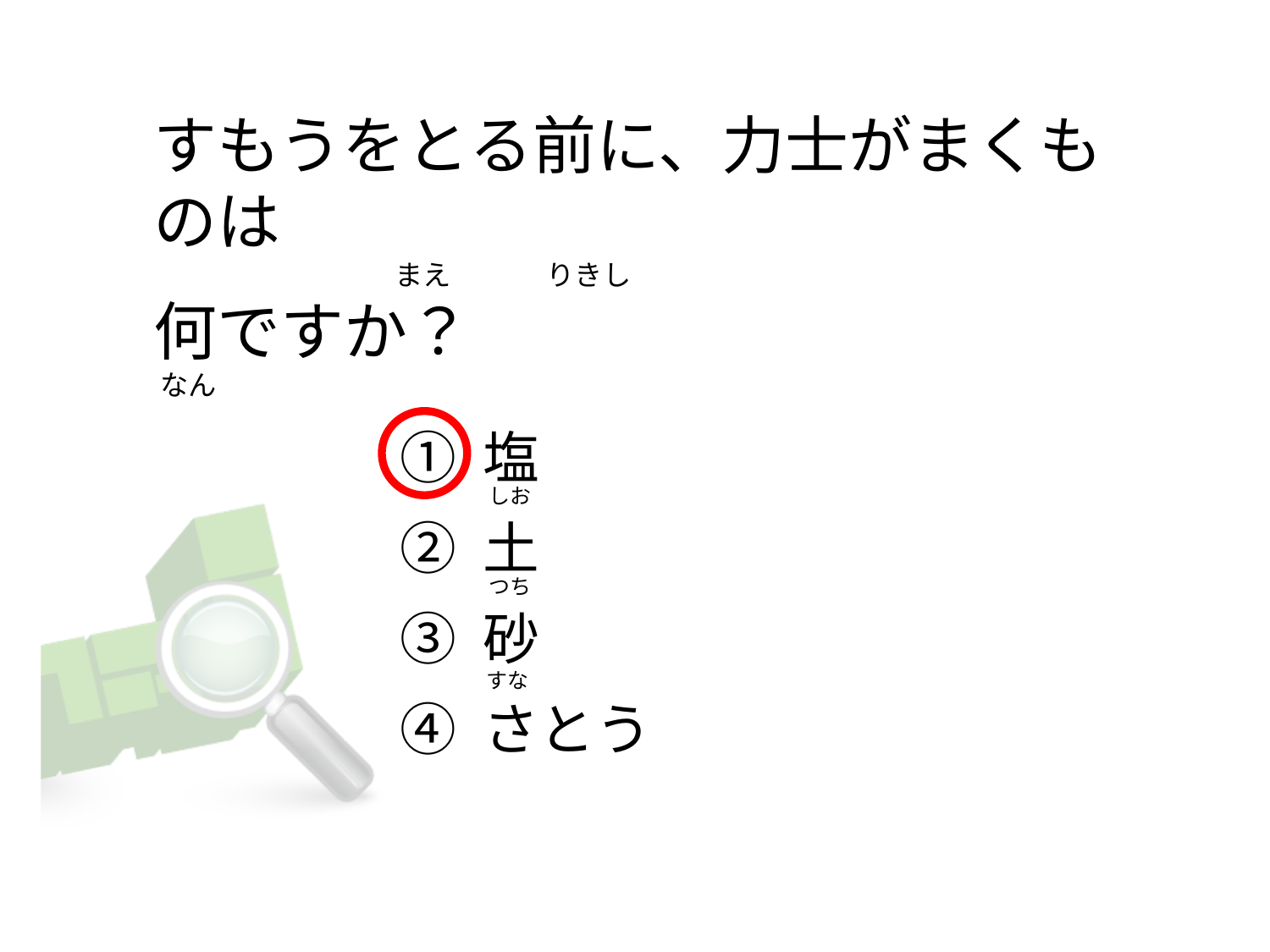

# すもうをとる前に、力士がまくものは                                       まえ               りきし 何ですか？  なん

① 塩
② 土
③ 砂
④ さとう
 しお
 つち
 すな